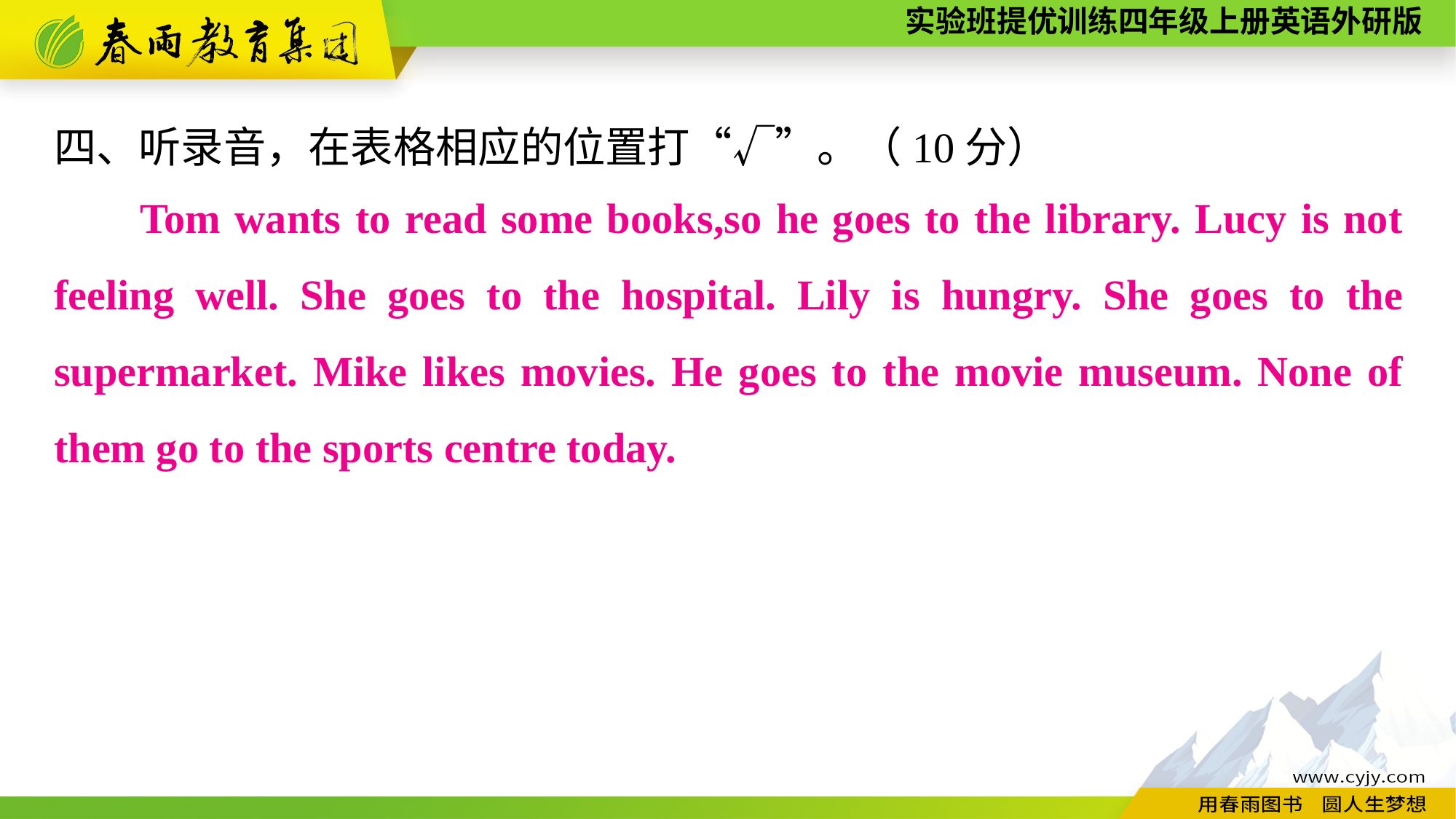

四、听录音，在表格相应的位置打“√”。（10分）
Tom wants to read some books,so he goes to the library. Lucy is not feeling well. She goes to the hospital. Lily is hungry. She goes to the supermarket. Mike likes movies. He goes to the movie museum. None of them go to the sports centre today.